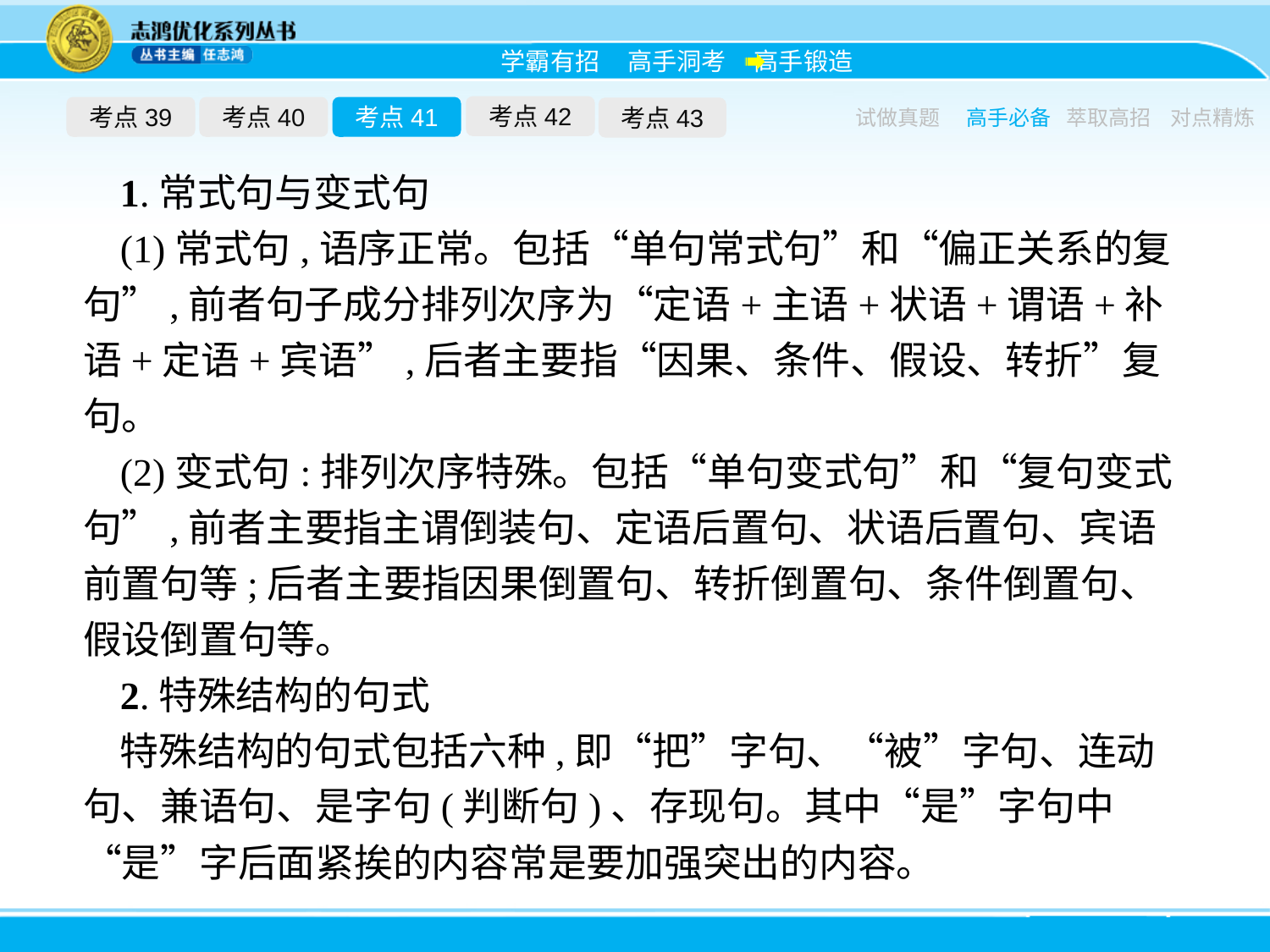

考点42
考点39
考点40
考点41
考点43
试做真题
高手必备
萃取高招
对点精炼
1.常式句与变式句
(1)常式句,语序正常。包括“单句常式句”和“偏正关系的复句”,前者句子成分排列次序为“定语+主语+状语+谓语+补语+定语+宾语”,后者主要指“因果、条件、假设、转折”复句。
(2)变式句:排列次序特殊。包括“单句变式句”和“复句变式句”,前者主要指主谓倒装句、定语后置句、状语后置句、宾语前置句等;后者主要指因果倒置句、转折倒置句、条件倒置句、假设倒置句等。
2.特殊结构的句式
特殊结构的句式包括六种,即“把”字句、“被”字句、连动句、兼语句、是字句(判断句)、存现句。其中“是”字句中“是”字后面紧挨的内容常是要加强突出的内容。